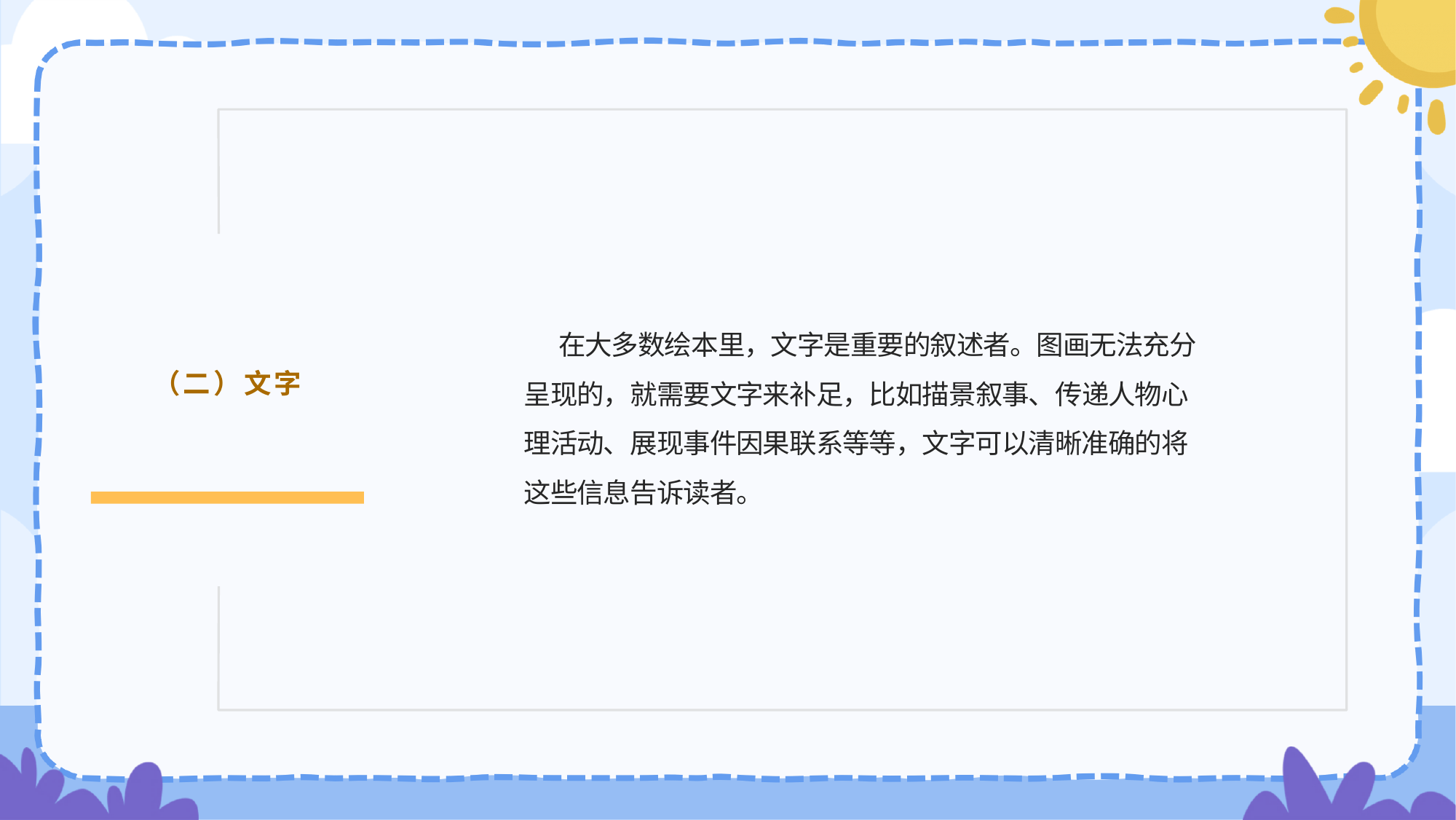

（二）文字
     在大多数绘本里，文字是重要的叙述者。图画无法充分呈现的，就需要文字来补足，比如描景叙事、传递人物心理活动、展现事件因果联系等等，文字可以清晰准确的将这些信息告诉读者。